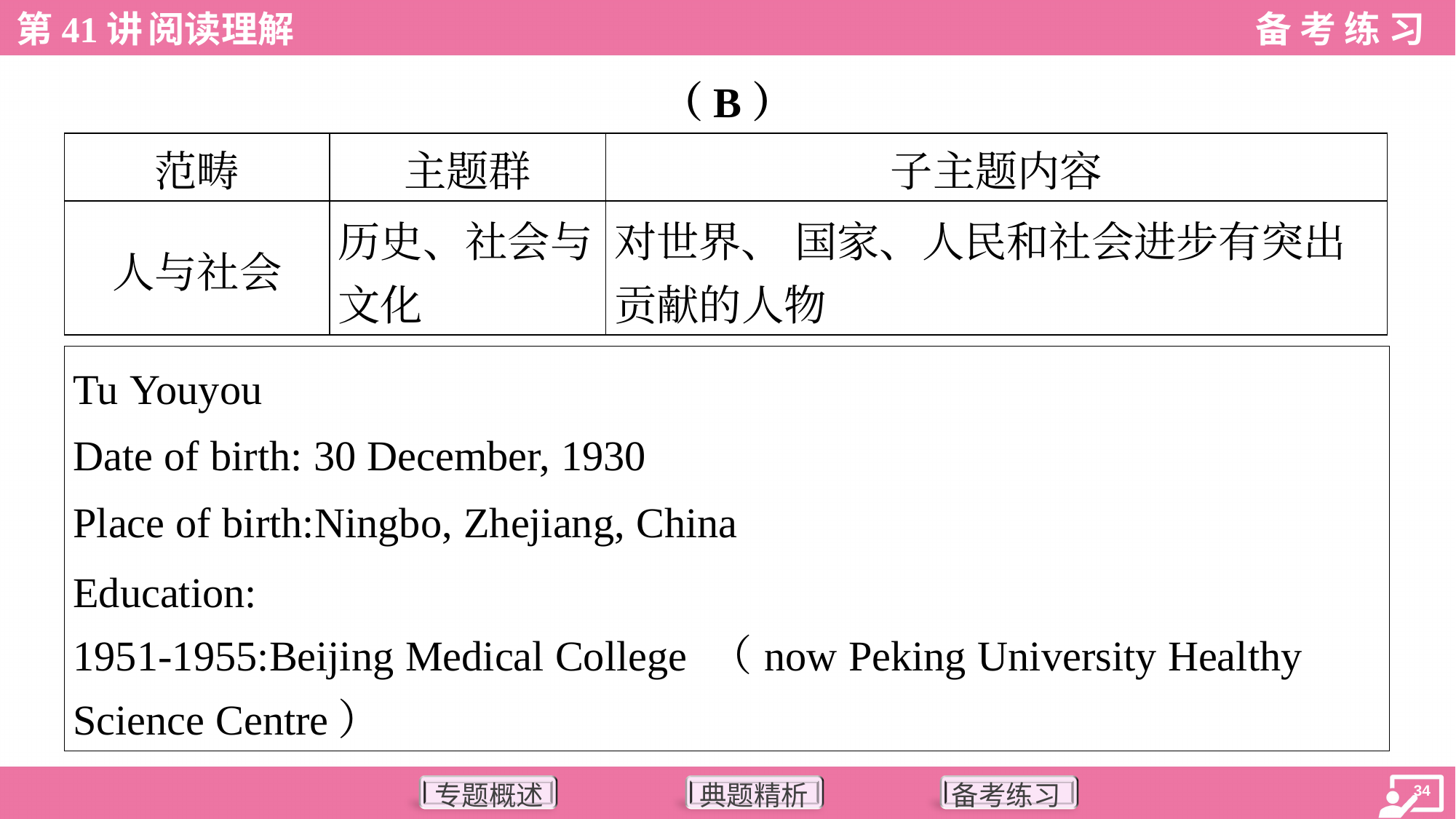

（B）
| 范畴 | 主题群 | 子主题内容 |
| --- | --- | --- |
| 人与社会 | 历史、社会与 文化 | 对世界、 国家、人民和社会进步有突出 贡献的人物 |
| Tu Youyou Date of birth: 30 December, 1930 Place of birth:Ningbo, Zhejiang, China Education: 1951-1955:Beijing Medical College （now Peking University Healthy Science Centre） |
| --- |